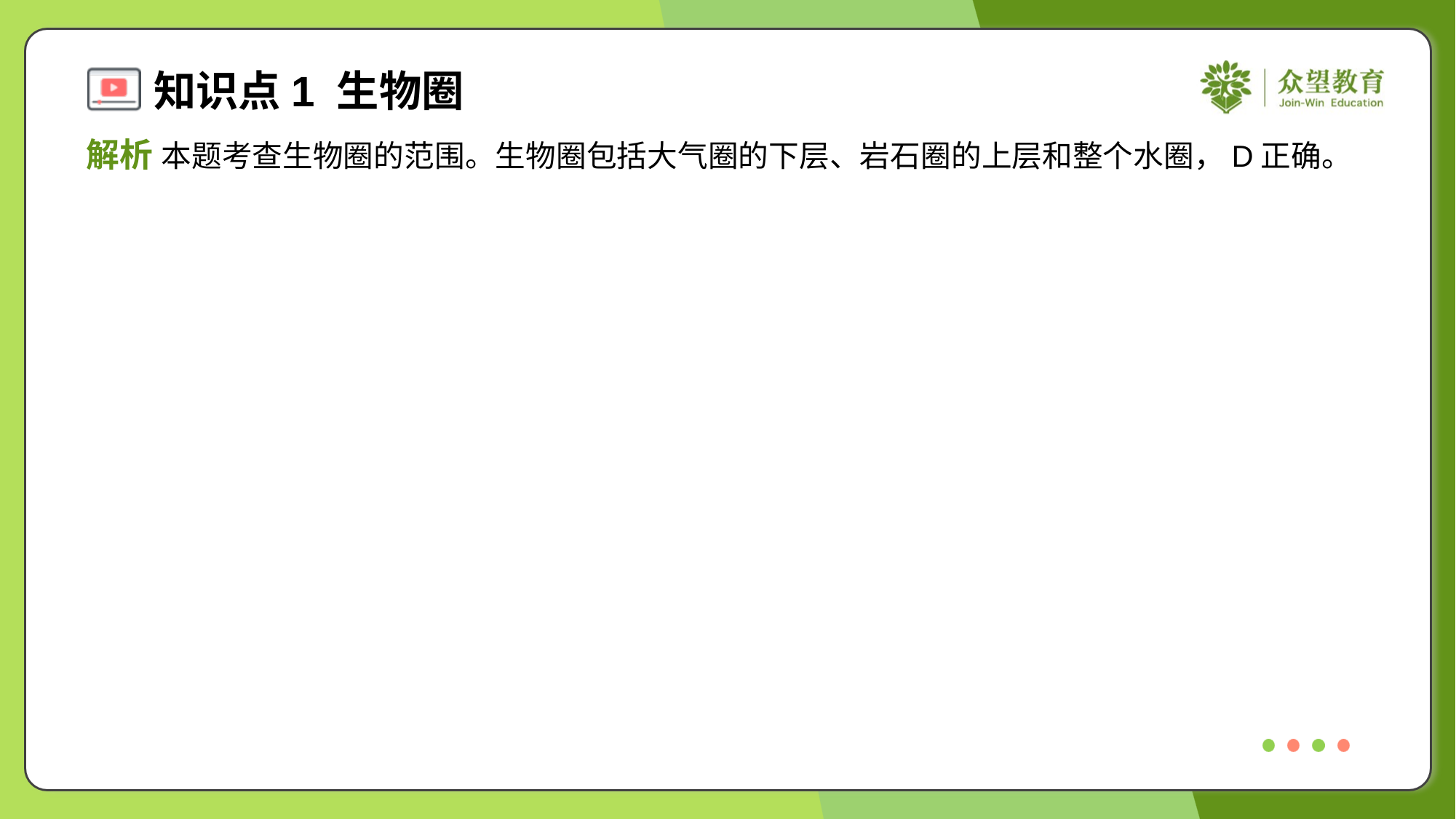

解析 本题考查生物圈的范围。生物圈包括大气圈的下层、岩石圈的上层和整个水圈，D正确。